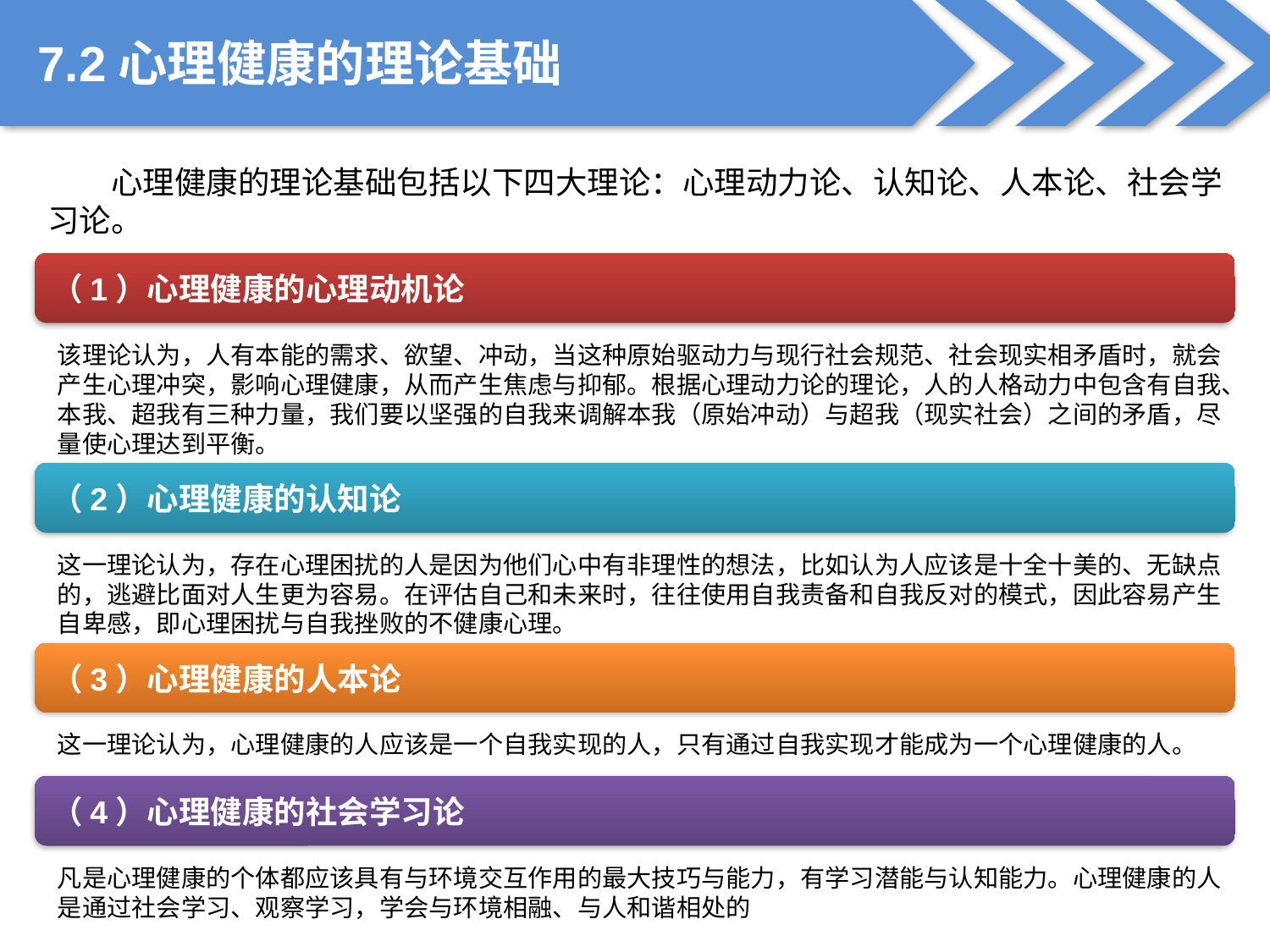

7.2心理健康的理论基础
心理健康的理论基础包括以下四大理论：心理动力论、认知论、人本论、社会学习论。
（1）心理健康的心理动机论
该理论认为，人有本能的需求、欲望、冲动，当这种原始驱动力与现行社会规范、社会现实相矛盾时，就会产生心理冲突，影响心理健康，从而产生焦虑与抑郁。根据心理动力论的理论，人的人格动力中包含有自我、本我、超我有三种力量，我们要以坚强的自我来调解本我（原始冲动）与超我（现实社会）之间的矛盾，尽量使心理达到平衡。
（2）心理健康的认知论
这一理论认为，存在心理困扰的人是因为他们心中有非理性的想法，比如认为人应该是十全十美的、无缺点的，逃避比面对人生更为容易。在评估自己和未来时，往往使用自我责备和自我反对的模式，因此容易产生自卑感，即心理困扰与自我挫败的不健康心理。
（3）心理健康的人本论
这一理论认为，心理健康的人应该是一个自我实现的人，只有通过自我实现才能成为一个心理健康的人。
（4）心理健康的社会学习论
凡是心理健康的个体都应该具有与环境交互作用的最大技巧与能力，有学习潜能与认知能力。心理健康的人是通过社会学习、观察学习，学会与环境相融、与人和谐相处的